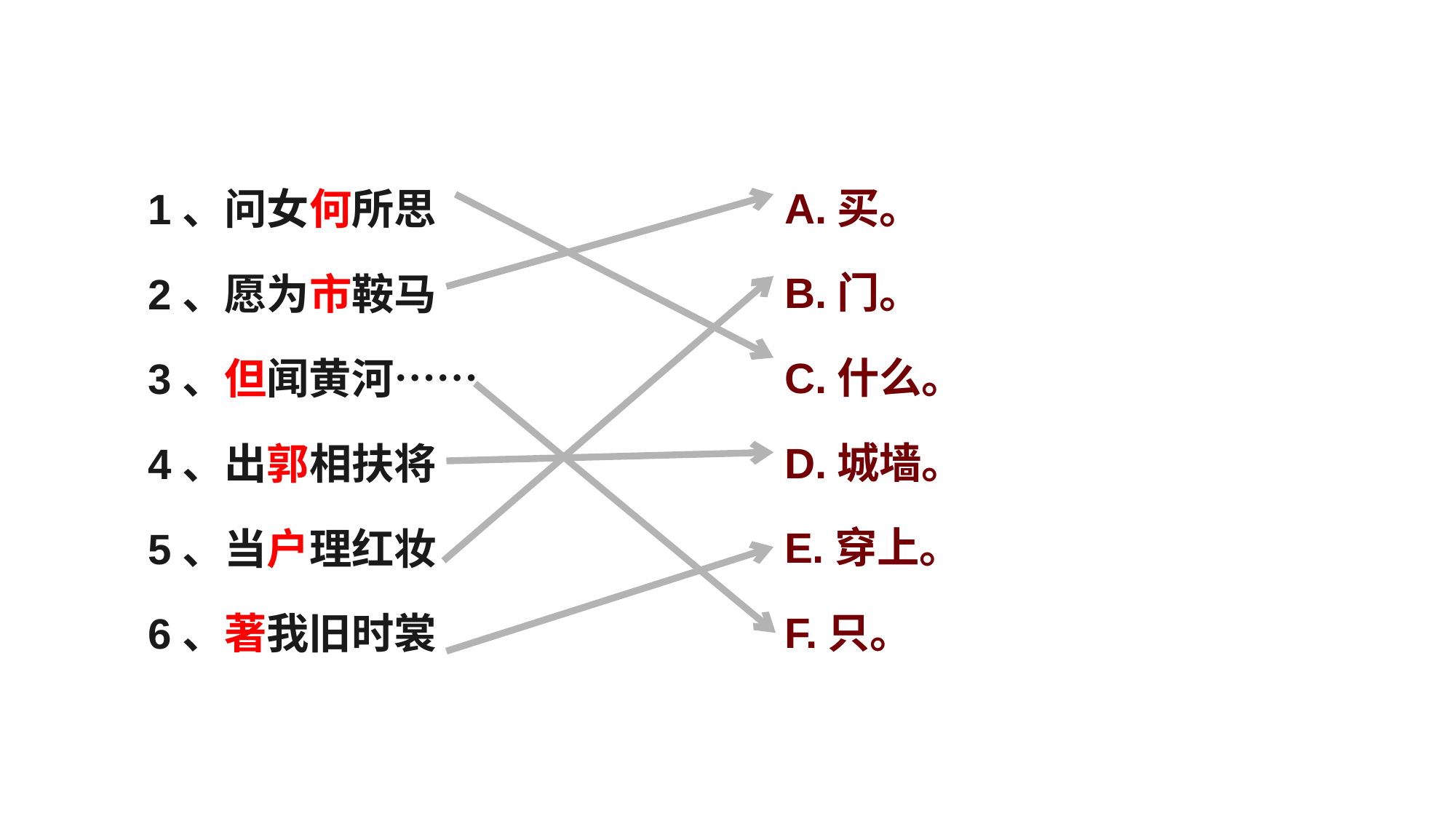

A.买。
B.门。
C.什么。
D.城墙。
E.穿上。
F.只。
1、问女何所思
2、愿为市鞍马
3、但闻黄河……
4、出郭相扶将
5、当户理红妆
6、著我旧时裳